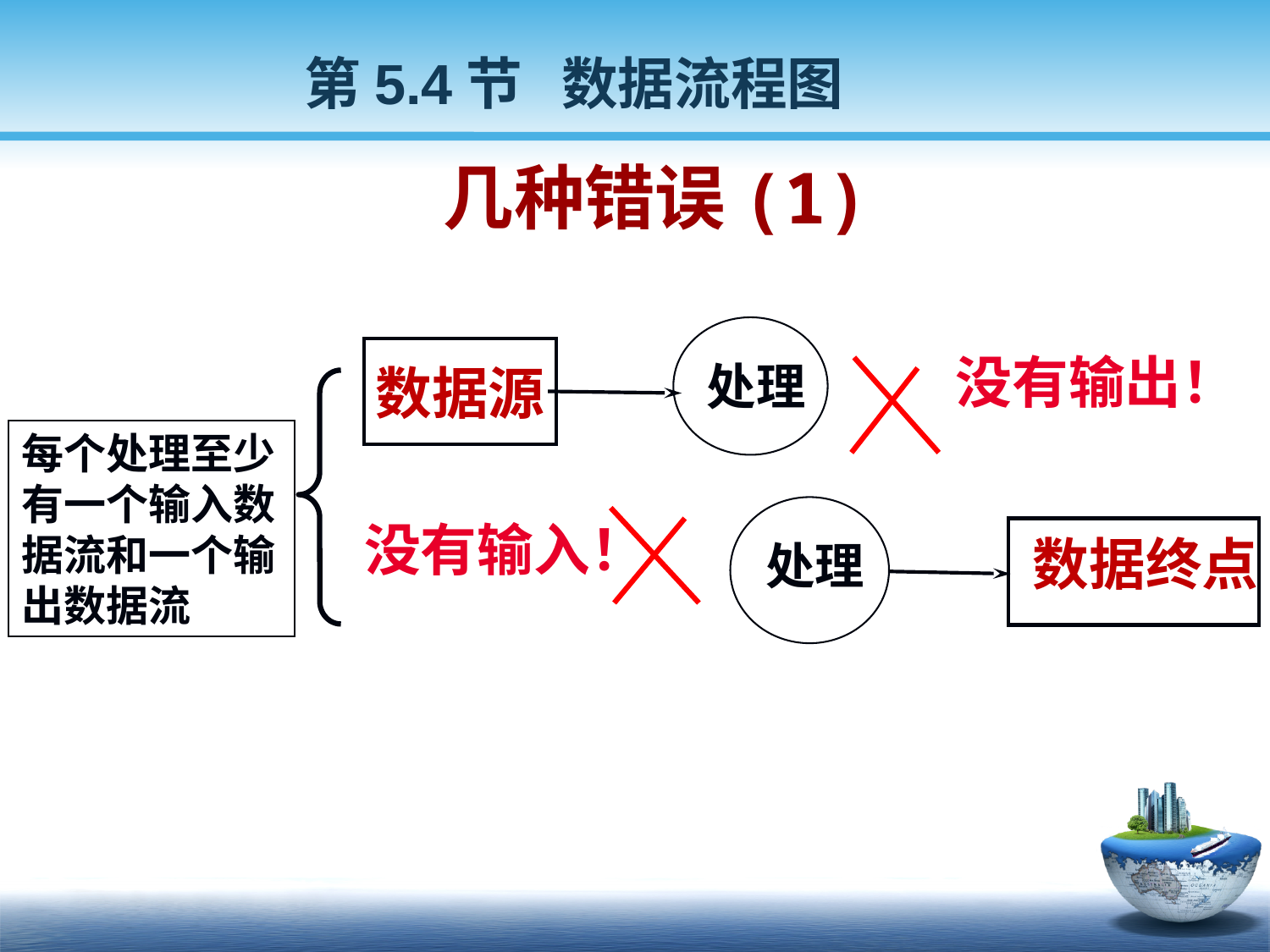

第5.4节   数据流程图
# 几种错误(1)

数据源
没有输出！
处理

每个处理至少有一个输入数
据流和一个输出数据流

没有输入！

数据终点
处理